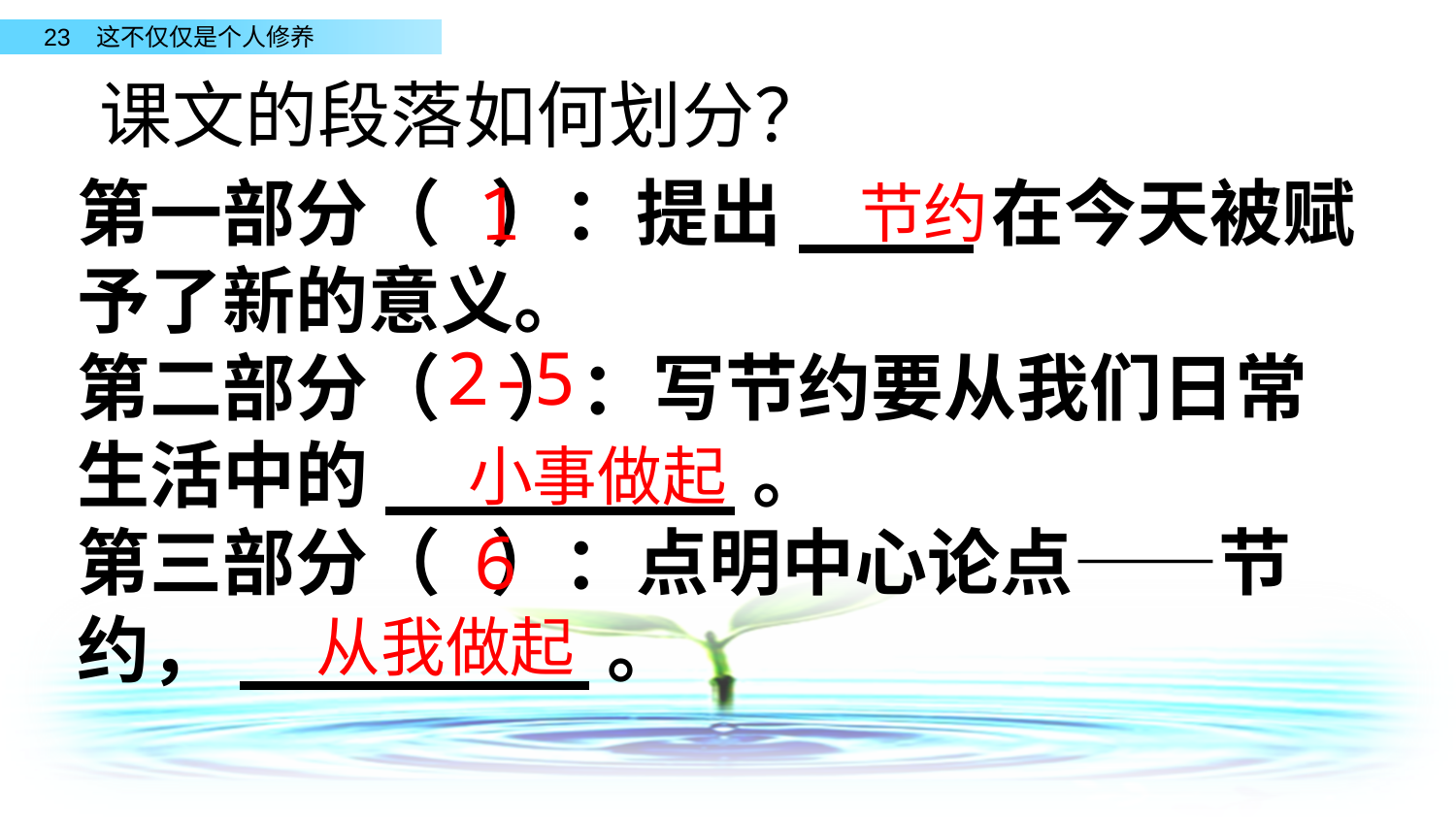

课文的段落如何划分？
第一部分（   ）：提出____在今天被赋予了新的意义。
第二部分（    ）：写节约要从我们日常生活中的________。
第三部分（   ）：点明中心论点——节约，________。
1
节约
2-5

小事做起
6
从我做起